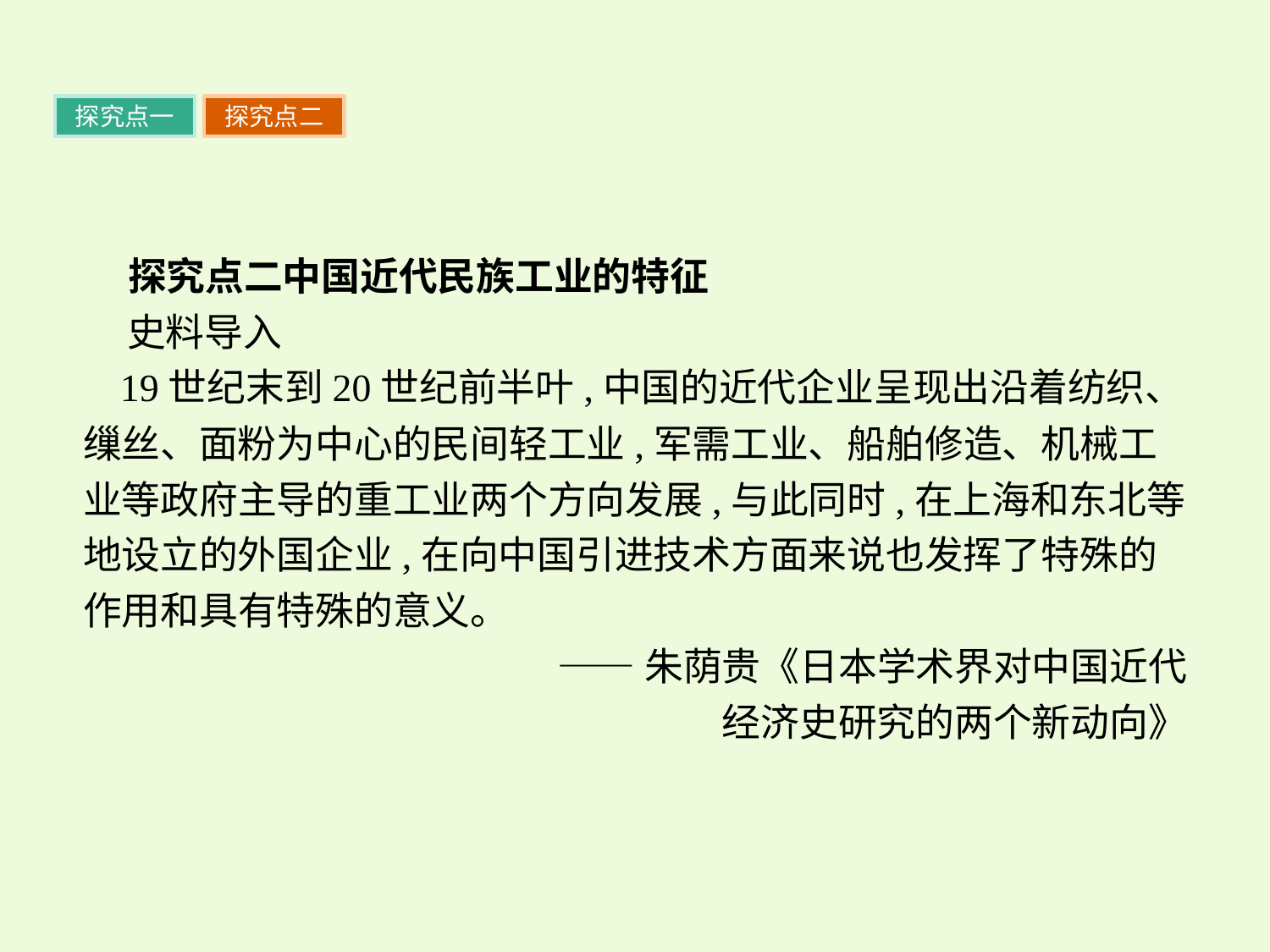

探究点一
探究点二
    探究点二中国近代民族工业的特征
    史料导入
19世纪末到20世纪前半叶,中国的近代企业呈现出沿着纺织、缫丝、面粉为中心的民间轻工业,军需工业、船舶修造、机械工业等政府主导的重工业两个方向发展,与此同时,在上海和东北等地设立的外国企业,在向中国引进技术方面来说也发挥了特殊的作用和具有特殊的意义。
——朱荫贵《日本学术界对中国近代
经济史研究的两个新动向》